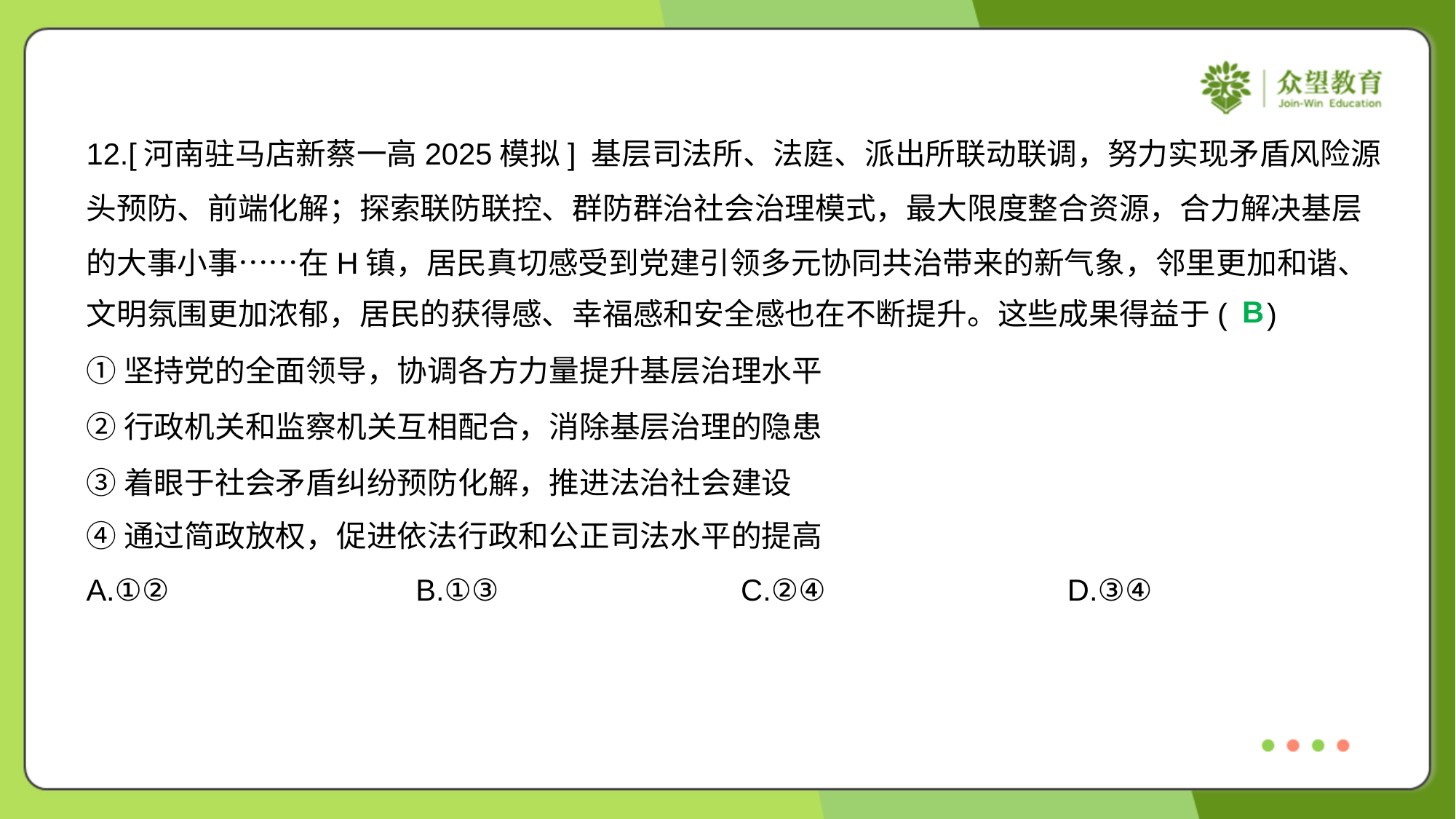

12.[河南驻马店新蔡一高2025模拟] 基层司法所、法庭、派出所联动联调，努力实现矛盾风险源
头预防、前端化解；探索联防联控、群防群治社会治理模式，最大限度整合资源，合力解决基层
的大事小事……在H镇，居民真切感受到党建引领多元协同共治带来的新气象，邻里更加和谐、
文明氛围更加浓郁，居民的获得感、幸福感和安全感也在不断提升。这些成果得益于(     )
B
①坚持党的全面领导，协调各方力量提升基层治理水平
②行政机关和监察机关互相配合，消除基层治理的隐患
③着眼于社会矛盾纠纷预防化解，推进法治社会建设
④通过简政放权，促进依法行政和公正司法水平的提高
A.①②	B.①③	C.②④	D.③④